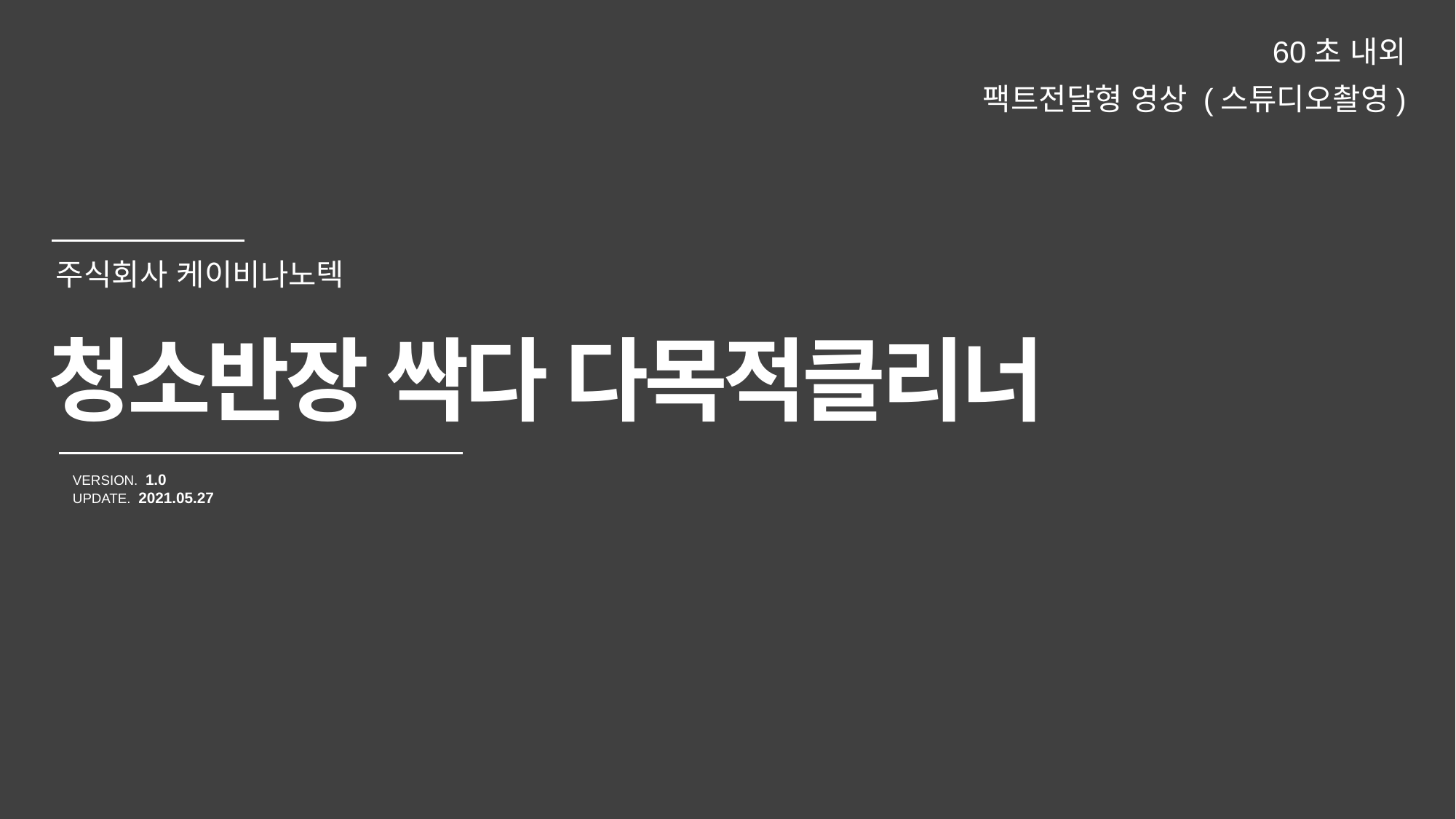

60초 내외
팩트전달형 영상 (스튜디오촬영)
청소반장 싹다 다목적클리너
VERSION.  1.0
UPDATE.  2021.05.27

주식회사 케이비나노텍